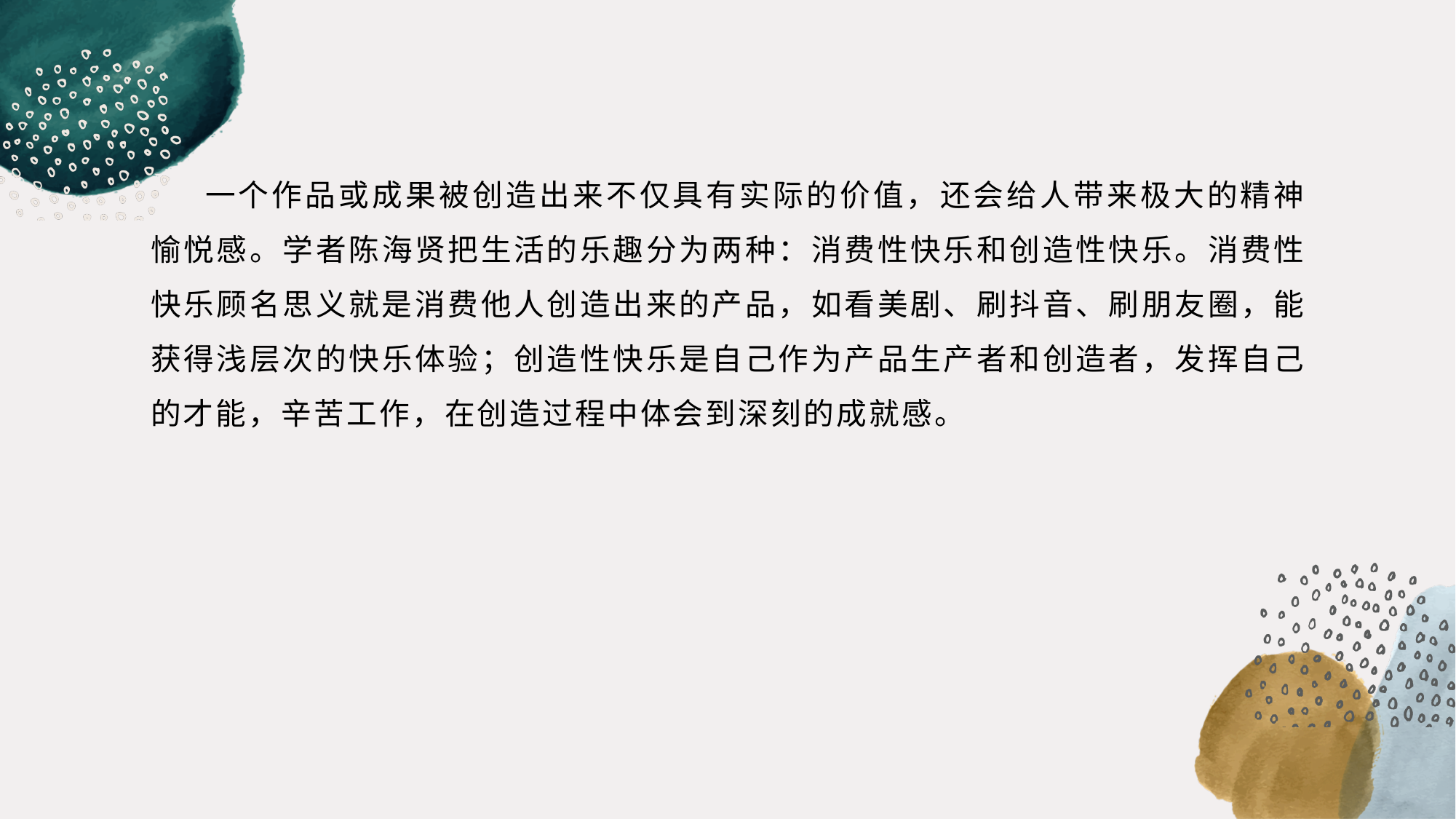

一个作品或成果被创造出来不仅具有实际的价值，还会给人带来极大的精神愉悦感。学者陈海贤把生活的乐趣分为两种：消费性快乐和创造性快乐。消费性快乐顾名思义就是消费他人创造出来的产品，如看美剧、刷抖音、刷朋友圈，能获得浅层次的快乐体验；创造性快乐是自己作为产品生产者和创造者，发挥自己的才能，辛苦工作，在创造过程中体会到深刻的成就感。